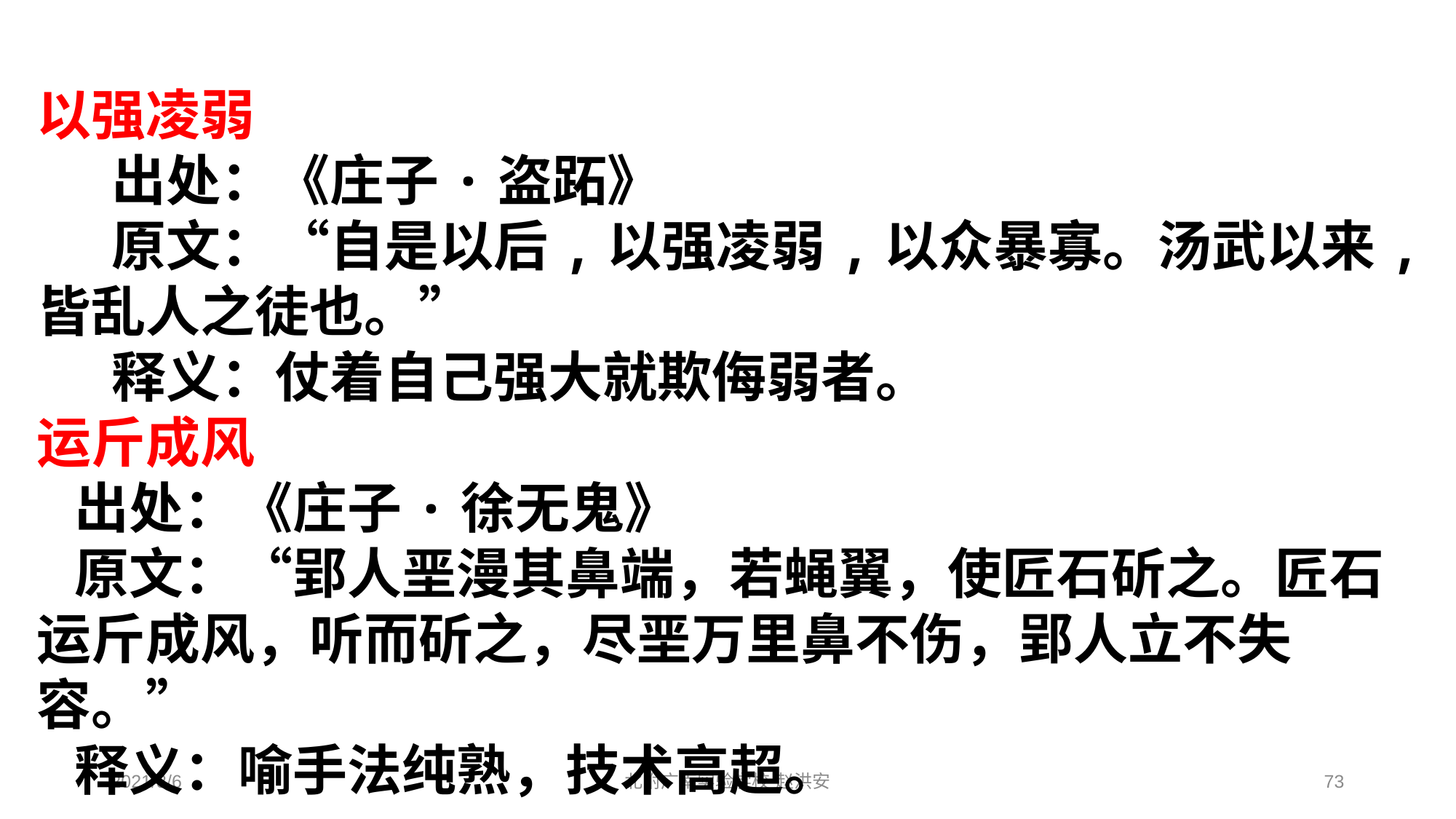

以强凌弱
     出处：《庄子·盗跖》
     原文：“自是以后,以强凌弱,以众暴寡。汤武以来,皆乱人之徒也。”
     释义：仗着自己强大就欺侮弱者。
运斤成风
  出处：《庄子·徐无鬼》
  原文：“郢人垩漫其鼻端，若蝇翼，使匠石斫之。匠石运斤成风，听而斫之，尽垩万里鼻不伤，郢人立不失容。”
  释义：喻手法纯熟，技术高超。
2021/3/6
北附广南实验学校 赵洪安
73